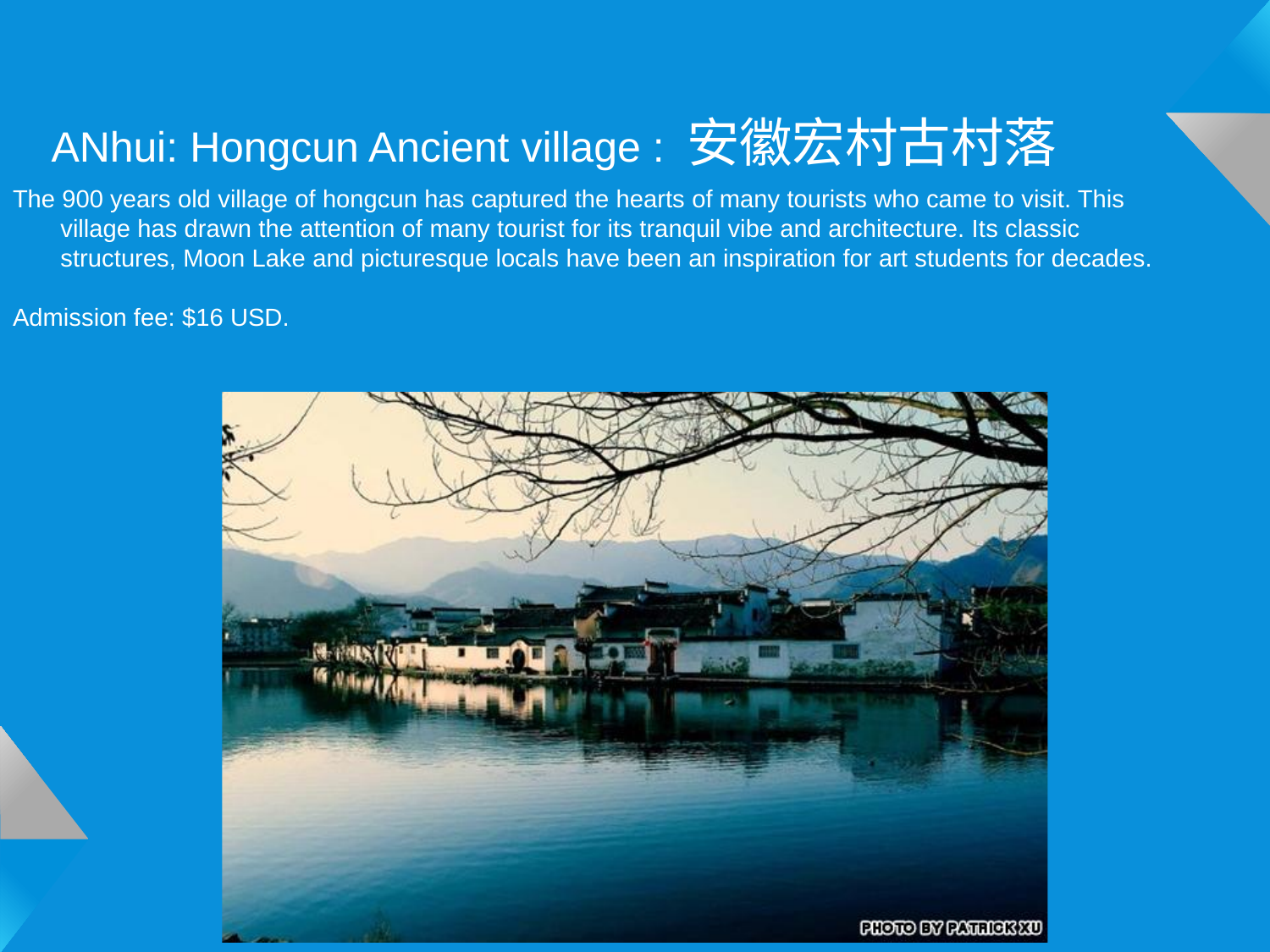

# ANhui: Hongcun Ancient village : 安徽宏村古村落
The 900 years old village of hongcun has captured the hearts of many tourists who came to visit. This village has drawn the attention of many tourist for its tranquil vibe and architecture. Its classic structures, Moon Lake and picturesque locals have been an inspiration for art students for decades.

Admission fee: $16 USD.